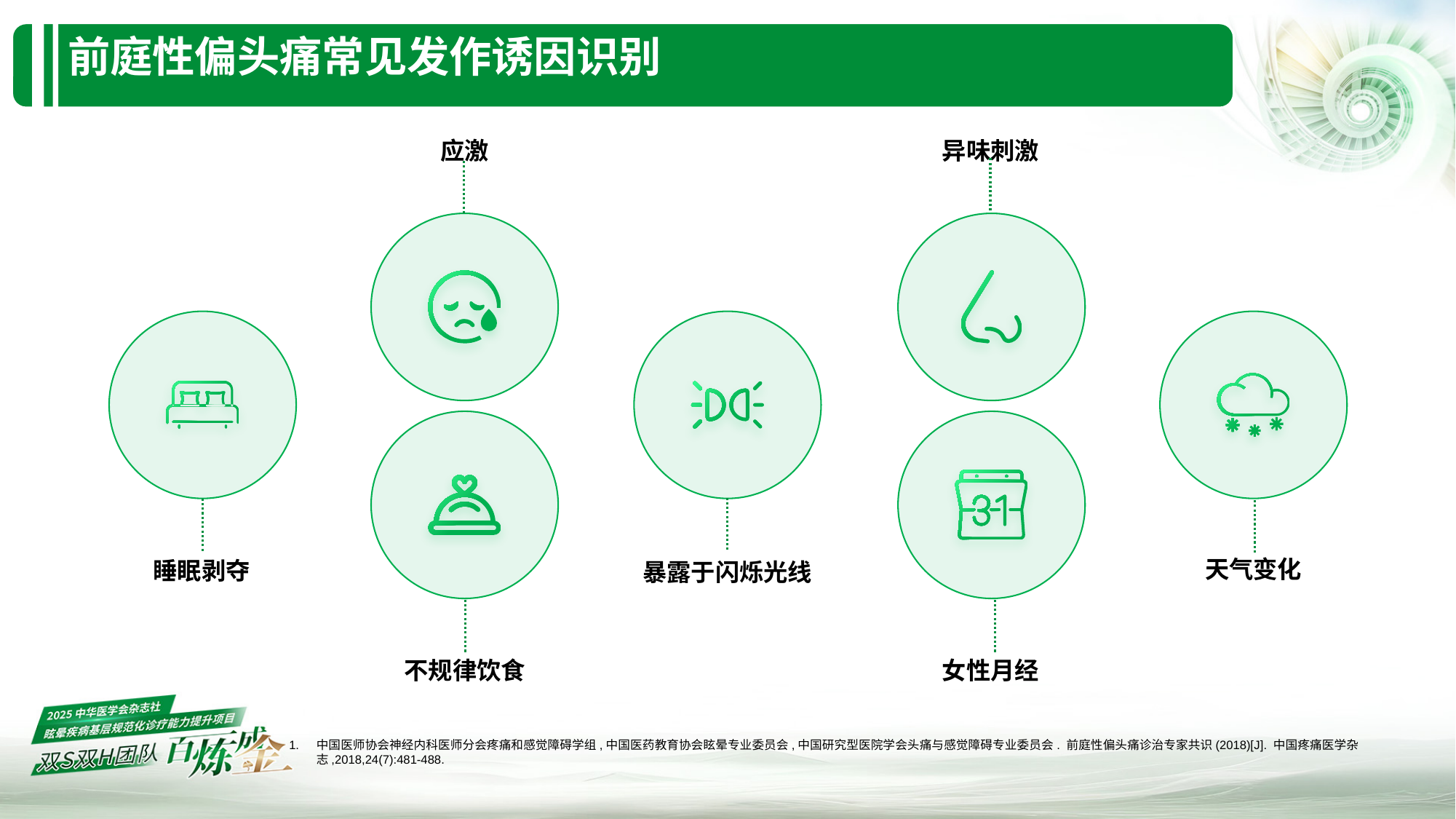

# 前庭性偏头痛常见发作诱因识别

应激
异味刺激

天气变化
睡眠剥夺
暴露于闪烁光线
不规律饮食
女性月经
中国医师协会神经内科医师分会疼痛和感觉障碍学组,中国医药教育协会眩晕专业委员会,中国研究型医院学会头痛与感觉障碍专业委员会. 前庭性偏头痛诊治专家共识(2018)[J]. 中国疼痛医学杂志,2018,24(7):481-488.